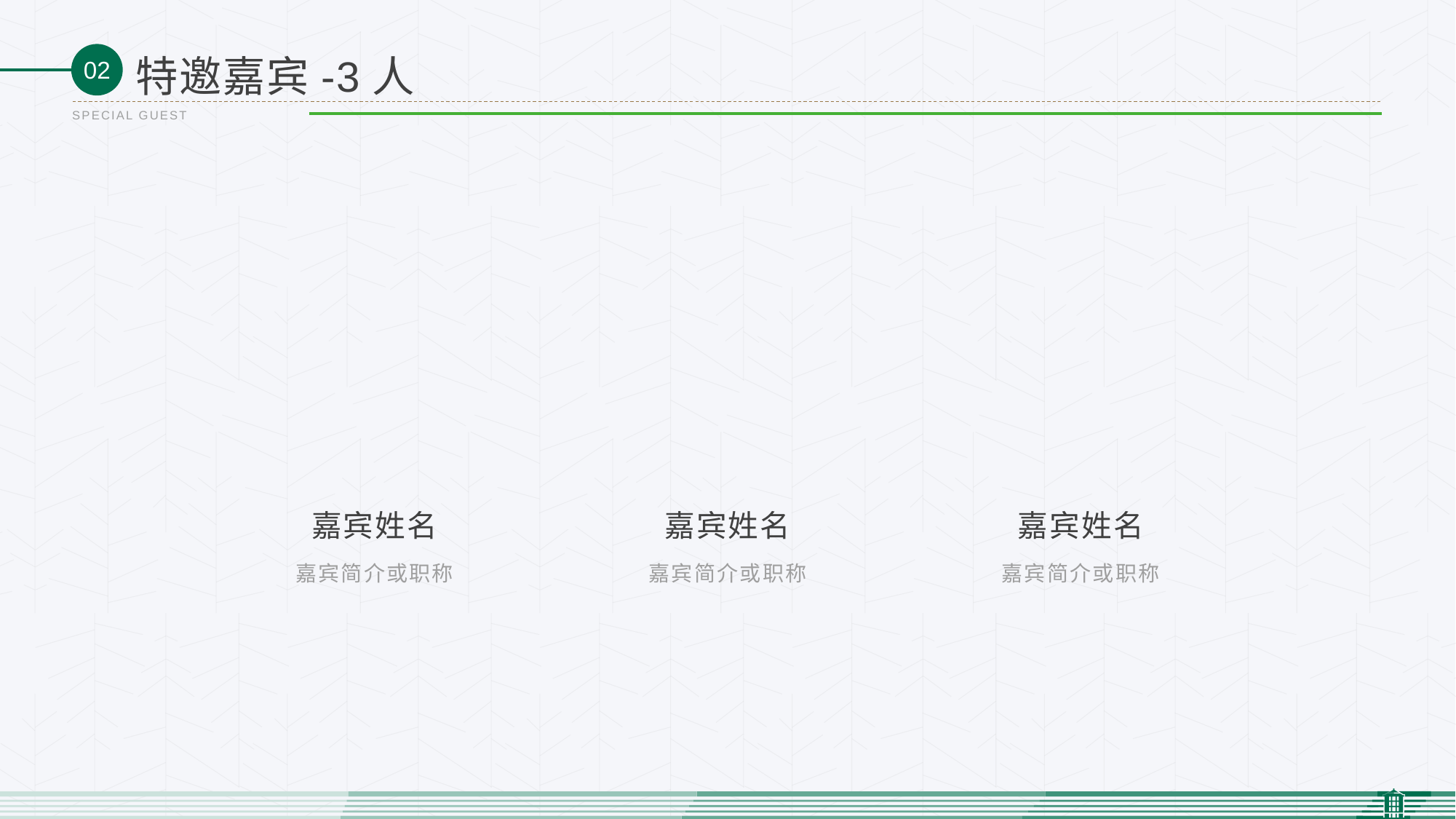

特邀嘉宾-3人
SPECIAL GUEST

嘉宾姓名
嘉宾姓名
嘉宾姓名
嘉宾简介或职称
嘉宾简介或职称
嘉宾简介或职称